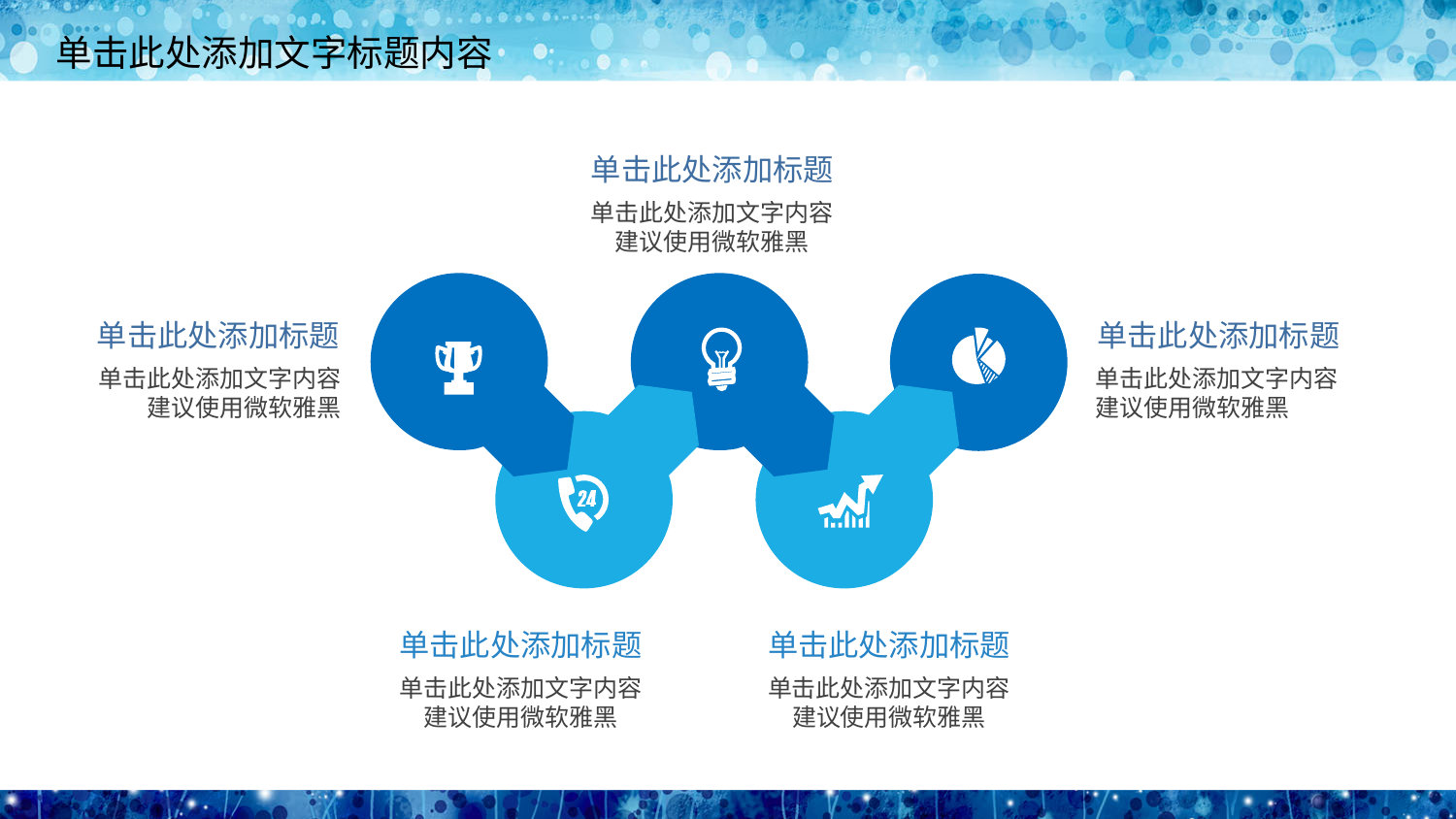

单击此处添加标题

单击此处添加文字内容建议使用微软雅黑

单击此处添加标题
单击此处添加标题

单击此处添加文字内容建议使用微软雅黑
单击此处添加文字内容建议使用微软雅黑

单击此处添加标题
单击此处添加文字内容建议使用微软雅黑
单击此处添加标题
单击此处添加文字内容建议使用微软雅黑